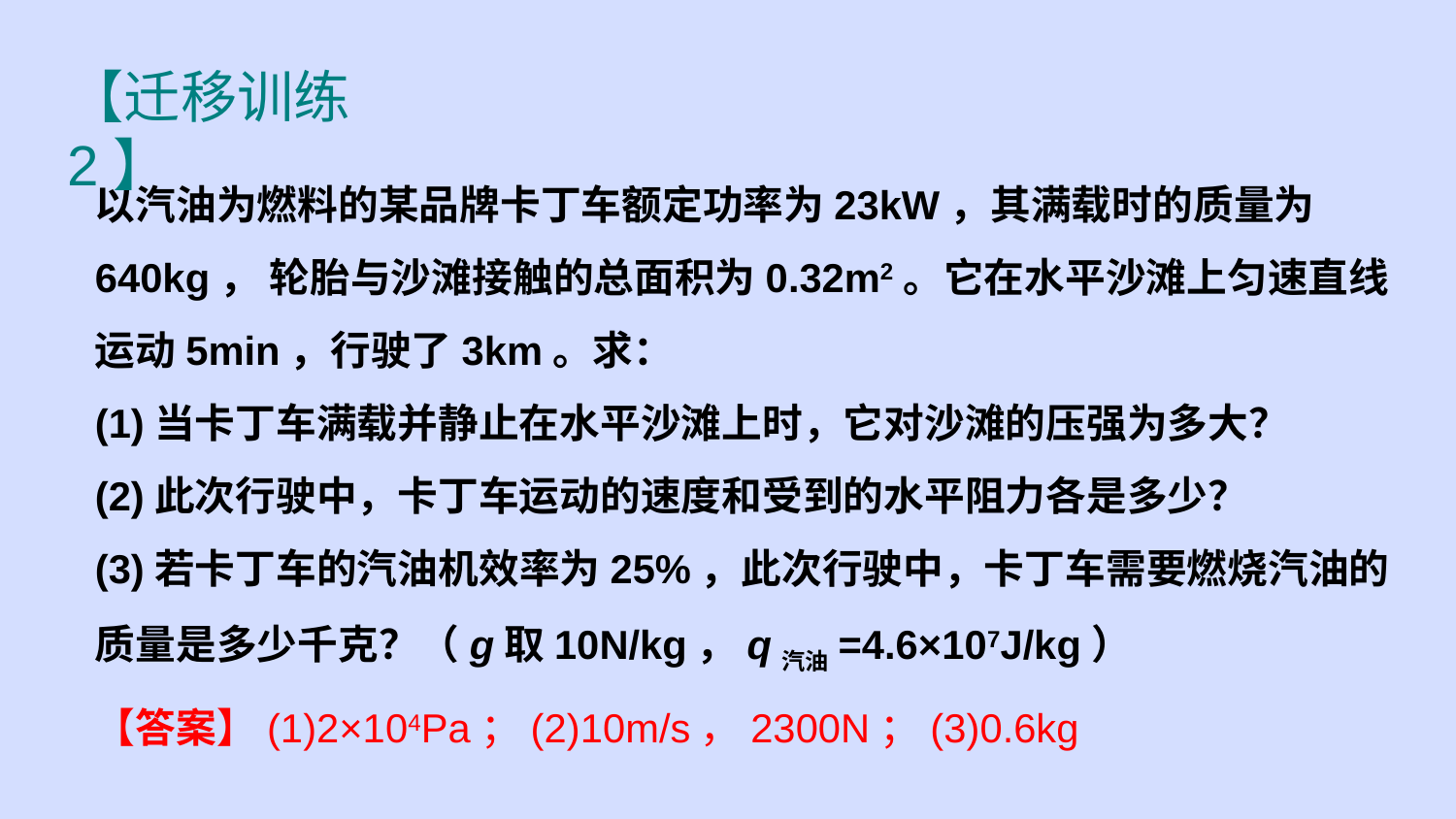

【迁移训练2】
以汽油为燃料的某品牌卡丁车额定功率为23kW，其满载时的质量为640kg， 轮胎与沙滩接触的总面积为0.32m2。它在水平沙滩上匀速直线运动5min，行驶了3km。求：
(1)当卡丁车满载并静止在水平沙滩上时，它对沙滩的压强为多大？
(2)此次行驶中，卡丁车运动的速度和受到的水平阻力各是多少？
(3)若卡丁车的汽油机效率为25%，此次行驶中，卡丁车需要燃烧汽油的质量是多少千克？（g取10N/kg，q汽油=4.6×107J/kg）
【答案】(1)2×104Pa；(2)10m/s，2300N；(3)0.6kg